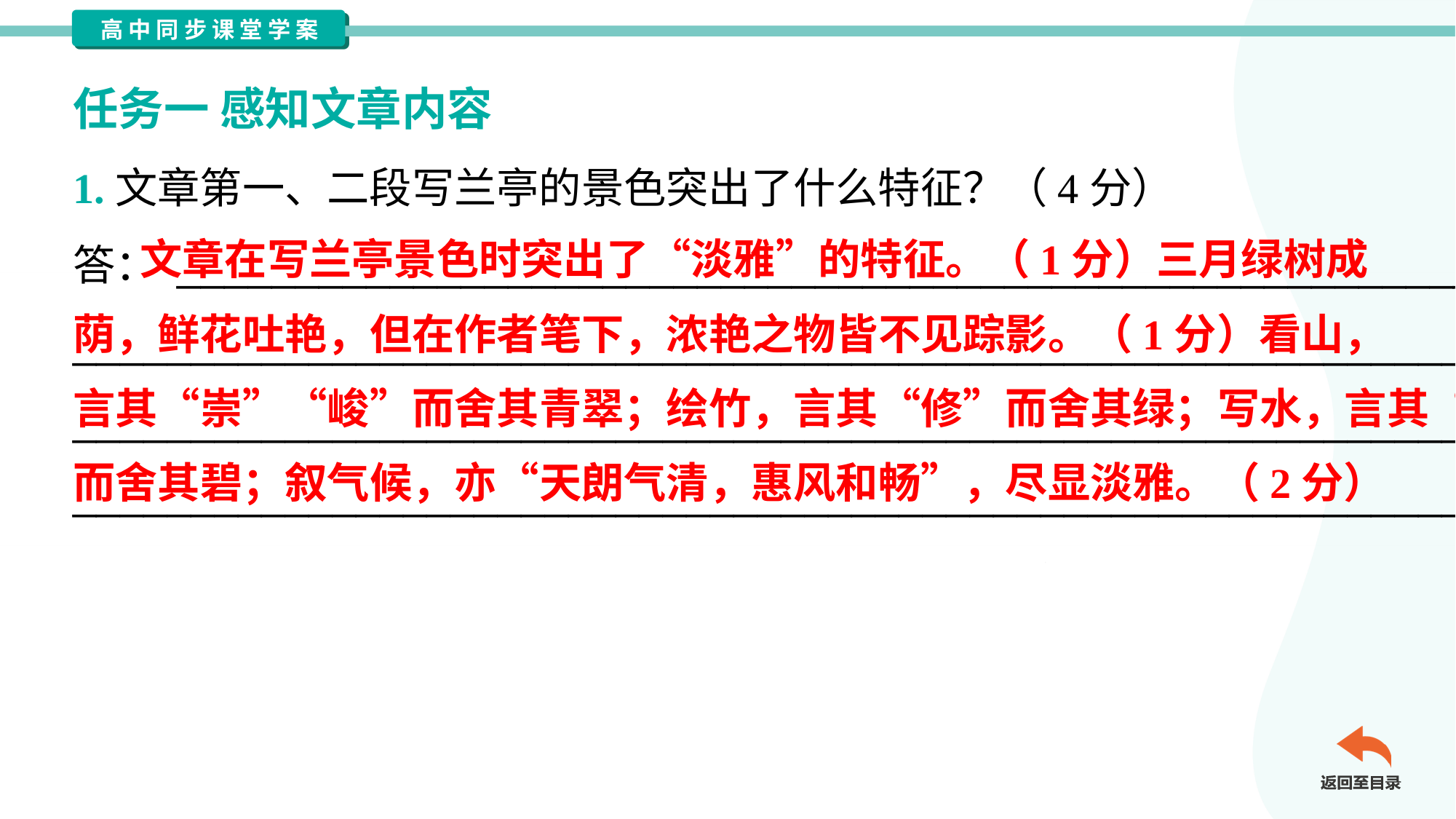

任务一 感知文章内容
1.文章第一、二段写兰亭的景色突出了什么特征？（4分）
答： ________________________________________________________
_____________________________________________________________
_____________________________________________________________
_____________________________________________________________
      文章在写兰亭景色时突出了“淡雅”的特征。（1分）三月绿树成
荫，鲜花吐艳，但在作者笔下，浓艳之物皆不见踪影。（1分）看山，
言其“崇”“峻”而舍其青翠；绘竹，言其“修”而舍其绿；写水，言其“清”
而舍其碧；叙气候，亦“天朗气清，惠风和畅”，尽显淡雅。（2分）